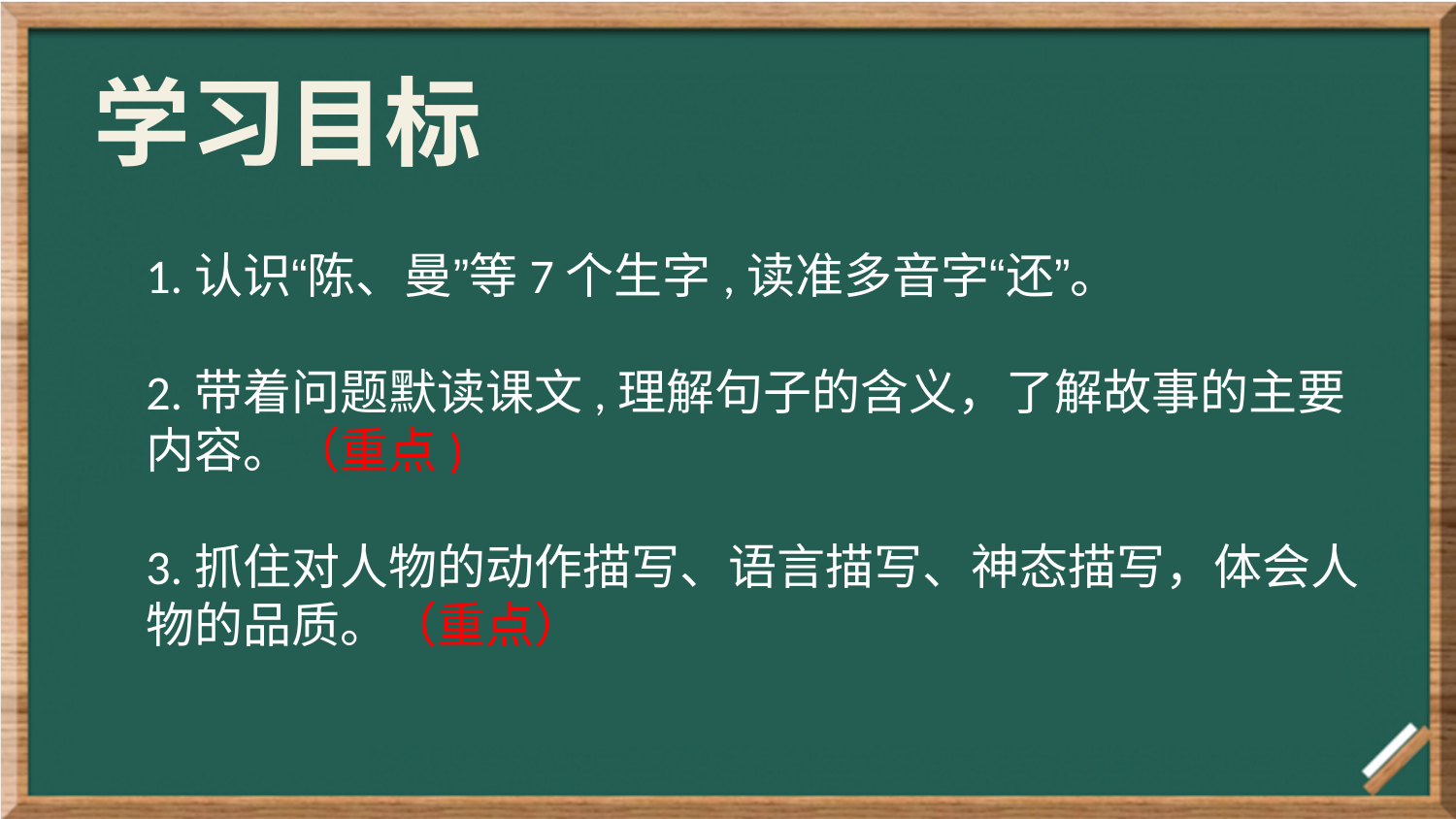

学习目标
1.认识“陈、曼”等7个生字,读准多音字“还”。

2.带着问题默读课文,理解句子的含义，了解故事的主要内容。（重点)

3.抓住对人物的动作描写、语言描写、神态描写，体会人物的品质。（重点）